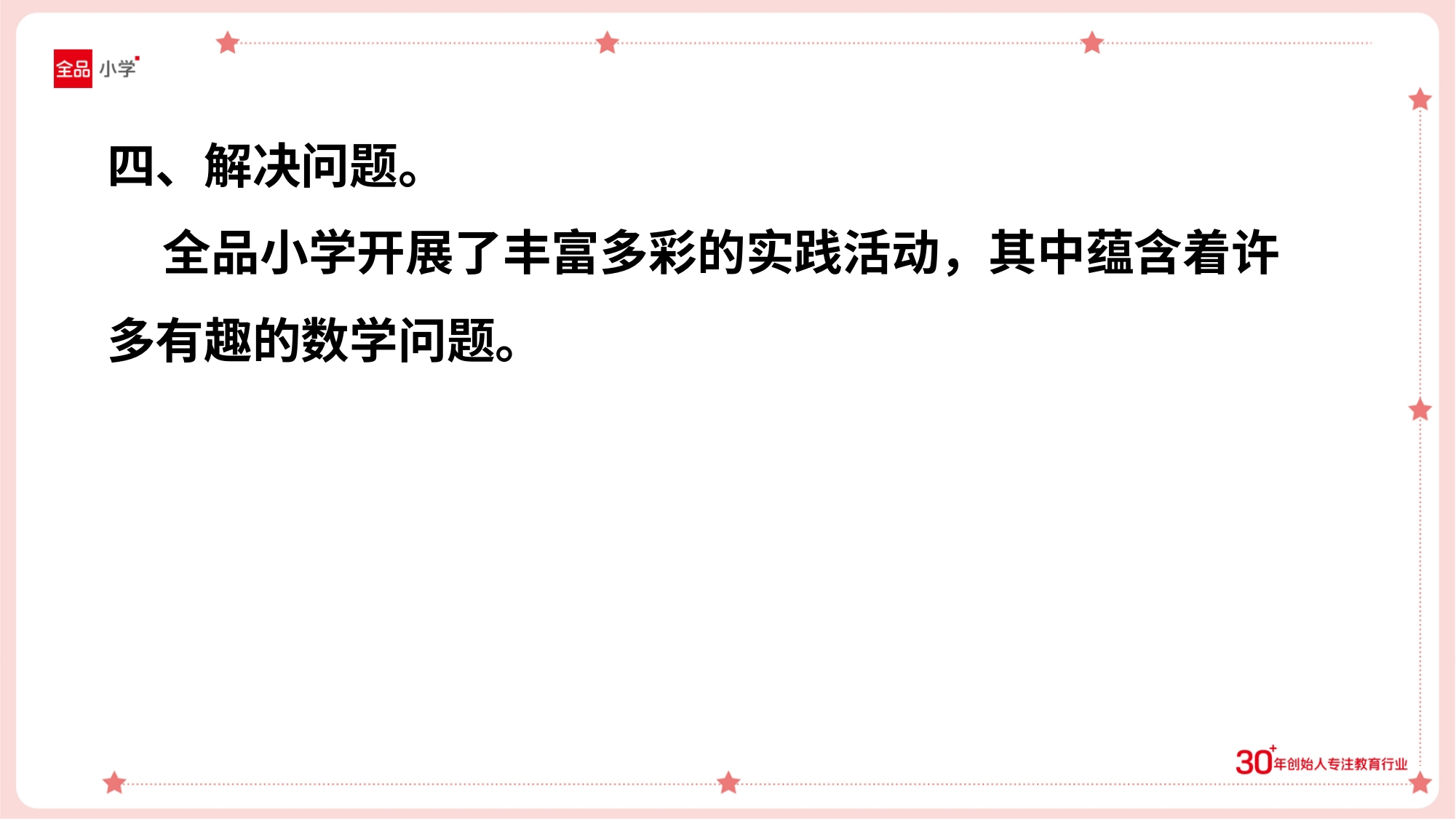

四、解决问题。
    全品小学开展了丰富多彩的实践活动，其中蕴含着许
多有趣的数学问题。